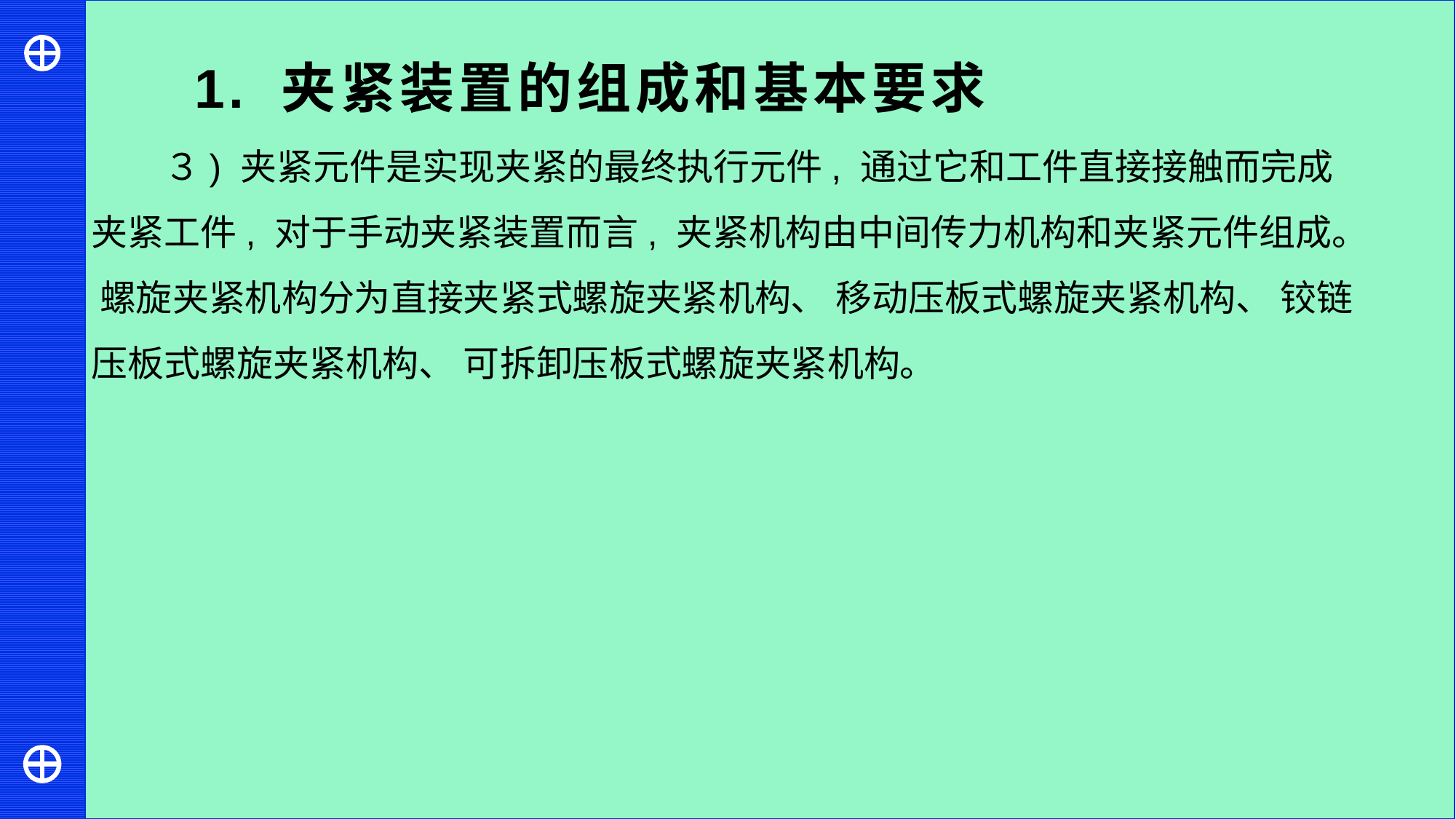

1. 夹紧装置的组成和基本要求
３) 夹紧元件是实现夹紧的最终执行元件, 通过它和工件直接接触而完成夹紧工件, 对于手动夹紧装置而言, 夹紧机构由中间传力机构和夹紧元件组成。 螺旋夹紧机构分为直接夹紧式螺旋夹紧机构、 移动压板式螺旋夹紧机构、 铰链压板式螺旋夹紧机构、 可拆卸压板式螺旋夹紧机构。